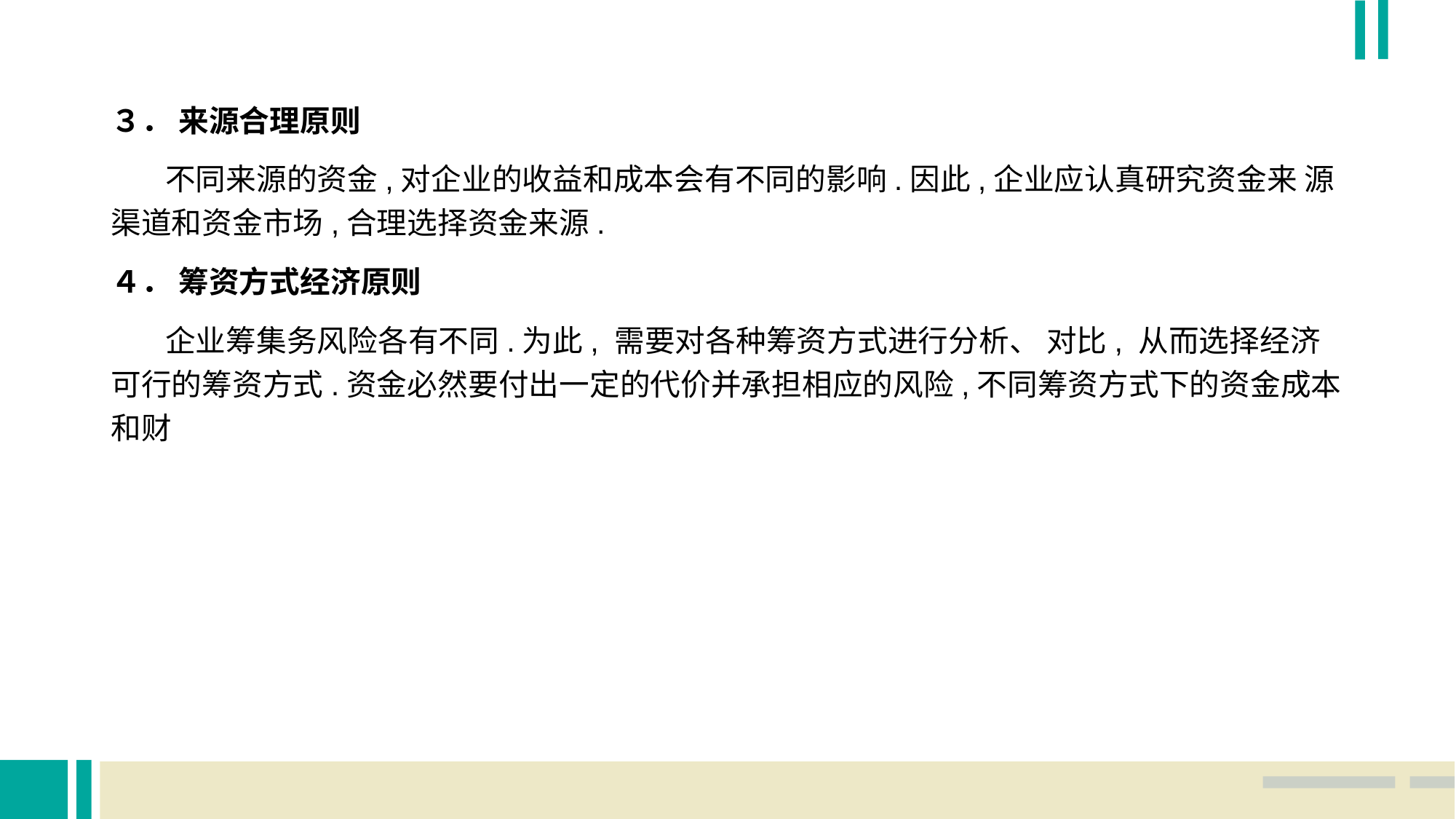

３． 来源合理原则
       不同来源的资金,对企业的收益和成本会有不同的影响.因此,企业应认真研究资金来 源渠道和资金市场,合理选择资金来源.
４． 筹资方式经济原则
       企业筹集务风险各有不同.为此, 需要对各种筹资方式进行分析、 对比, 从而选择经济可行的筹资方式.资金必然要付出一定的代价并承担相应的风险,不同筹资方式下的资金成本和财